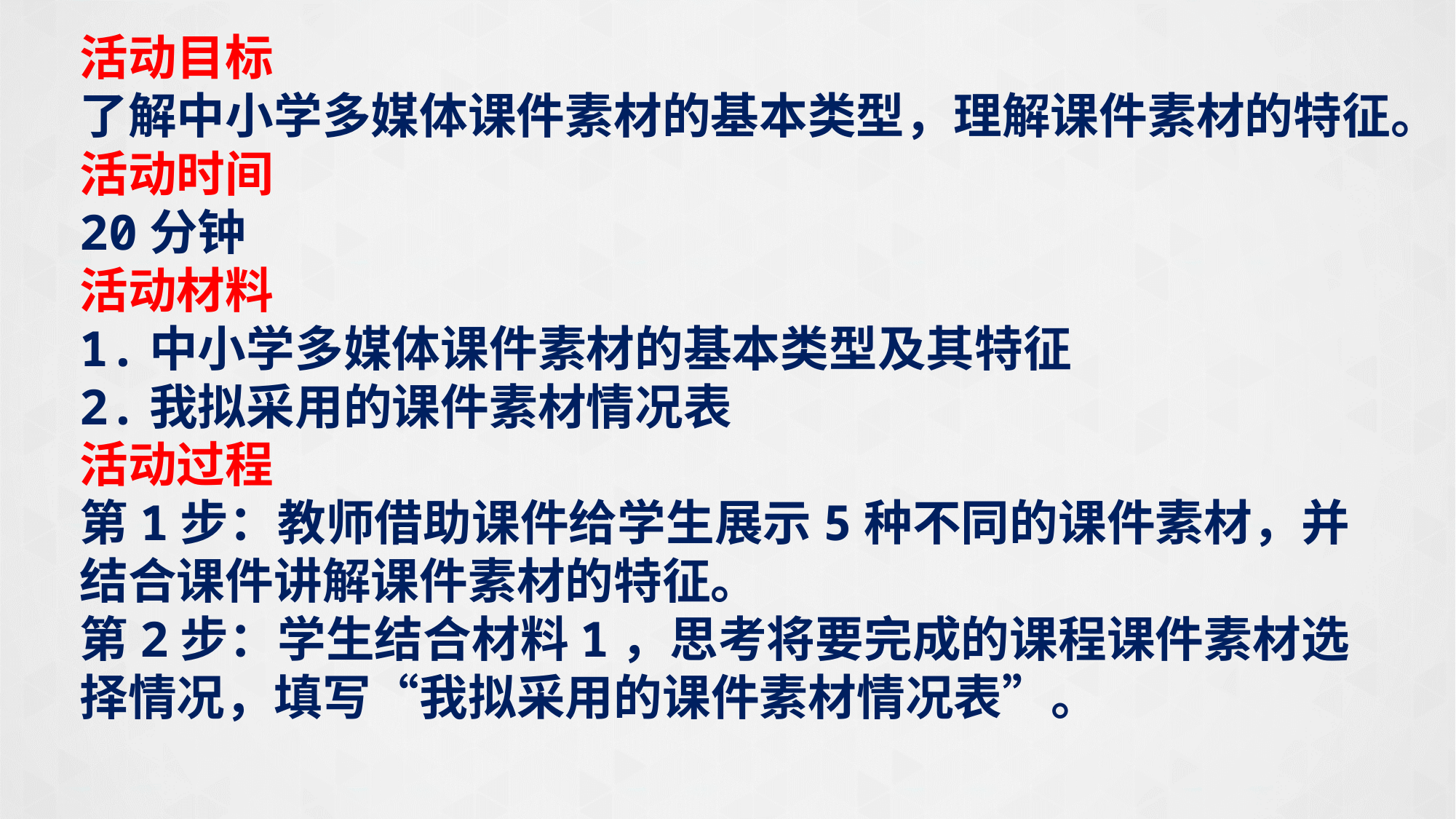

活动目标
了解中小学多媒体课件素材的基本类型，理解课件素材的特征。
活动时间
20分钟
活动材料
1.中小学多媒体课件素材的基本类型及其特征
2.我拟采用的课件素材情况表
活动过程
第1步：教师借助课件给学生展示5种不同的课件素材，并结合课件讲解课件素材的特征。
第2步：学生结合材料1，思考将要完成的课程课件素材选择情况，填写“我拟采用的课件素材情况表”。